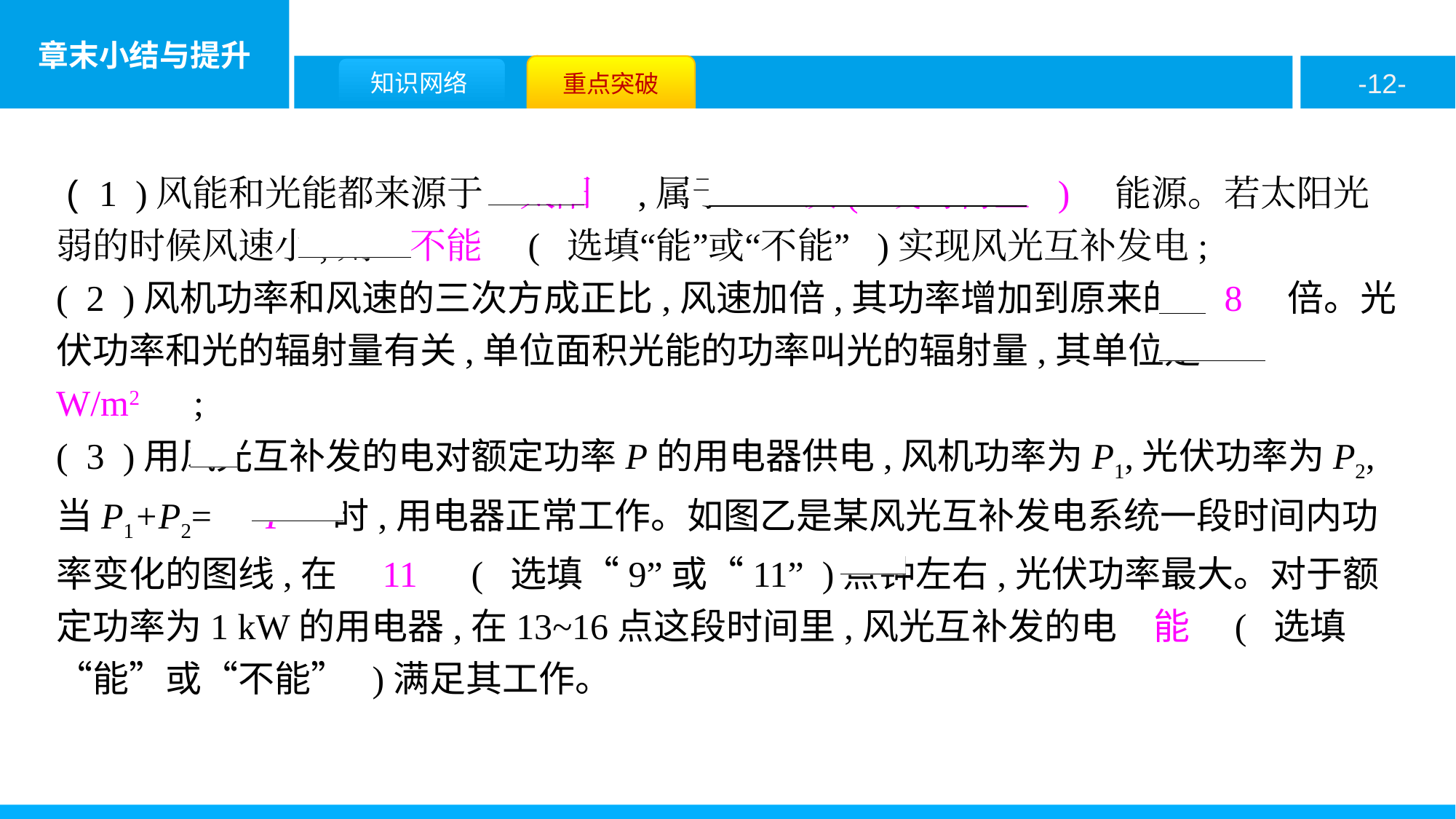

(  1  )风能和光能都来源于　太阳　,属于　一次(  或可再生  )　能源。若太阳光弱的时候风速小,则　不能　(  选填“能”或“不能”  )实现风光互补发电;
(  2  )风机功率和风速的三次方成正比,风速加倍,其功率增加到原来的　8　倍。光伏功率和光的辐射量有关,单位面积光能的功率叫光的辐射量,其单位是　W/m2　;
(  3  )用风光互补发的电对额定功率P的用电器供电,风机功率为P1,光伏功率为P2,当P1+P2=　P　时,用电器正常工作。如图乙是某风光互补发电系统一段时间内功率变化的图线,在　11　(  选填“9”或“11”  )点钟左右,光伏功率最大。对于额定功率为1 kW的用电器,在13~16点这段时间里,风光互补发的电　能　(  选填“能”或“不能”  )满足其工作。